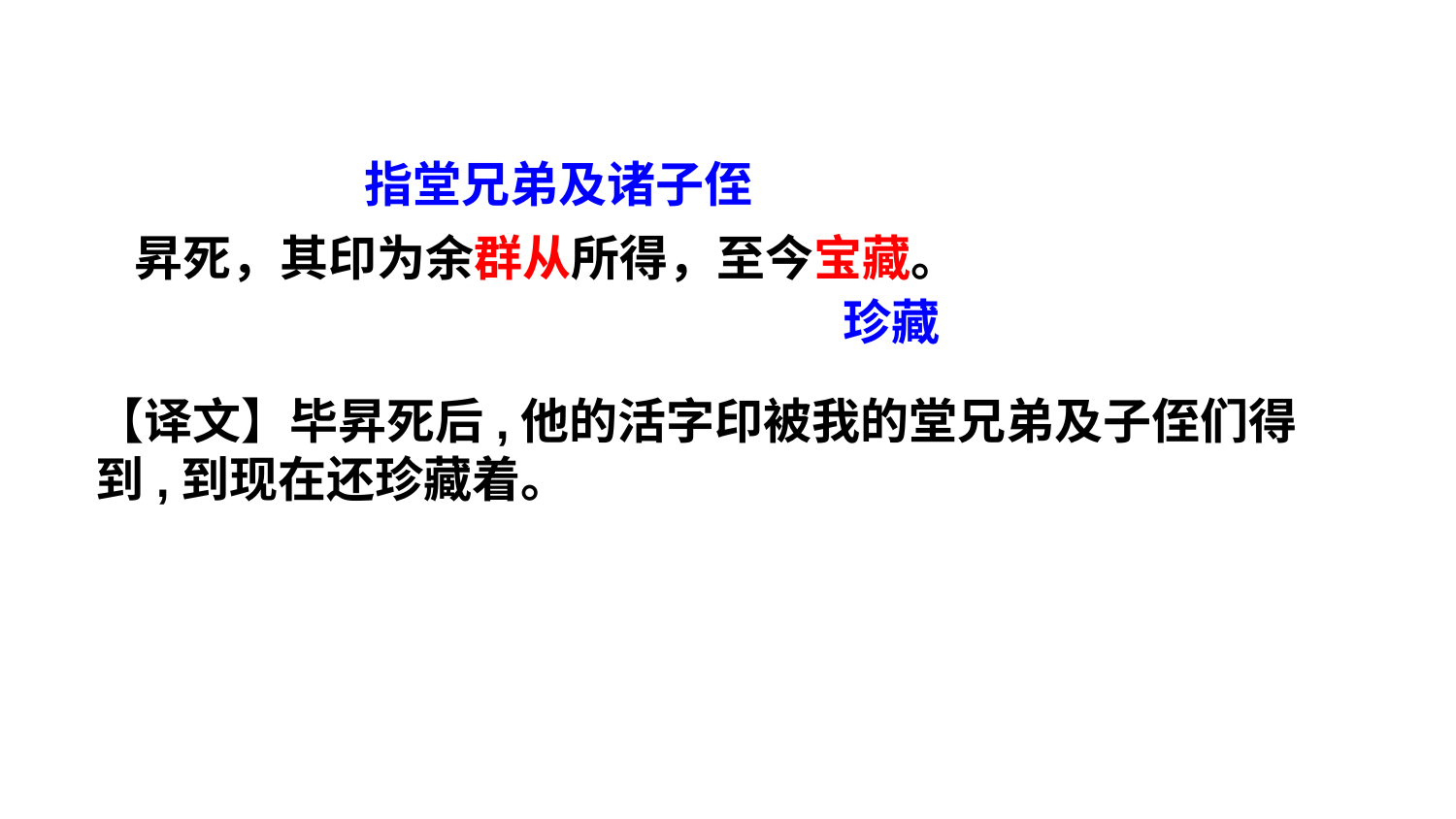

指堂兄弟及诸子侄
昇死，其印为余群从所得，至今宝藏。
珍藏
【译文】毕昇死后,他的活字印被我的堂兄弟及子侄们得到,到现在还珍藏着。